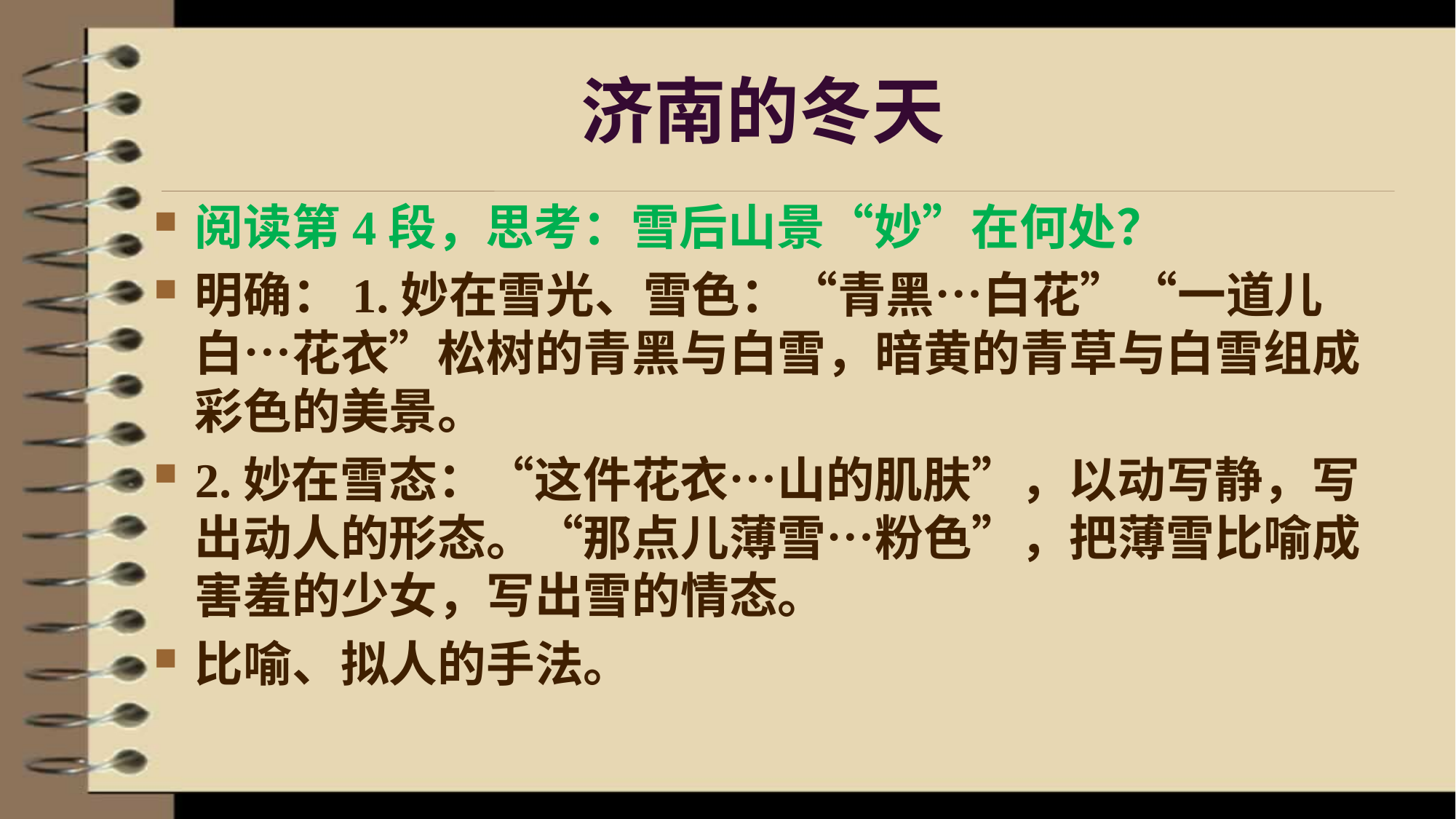

# 济南的冬天
阅读第4段，思考：雪后山景“妙”在何处？
明确：1.妙在雪光、雪色：“青黑…白花”“一道儿白…花衣”松树的青黑与白雪，暗黄的青草与白雪组成彩色的美景。
2.妙在雪态：“这件花衣…山的肌肤”，以动写静，写出动人的形态。“那点儿薄雪…粉色”，把薄雪比喻成害羞的少女，写出雪的情态。
比喻、拟人的手法。